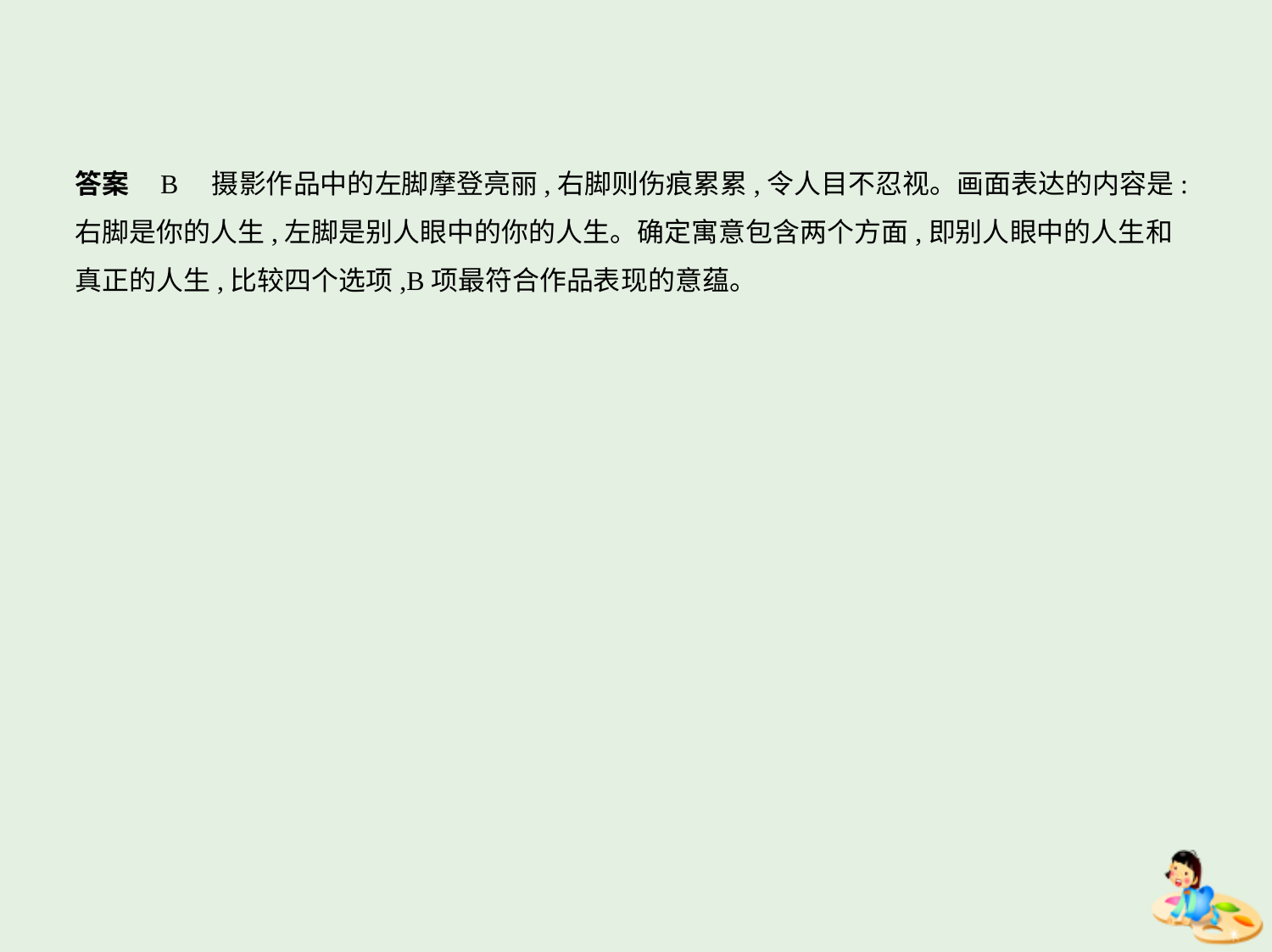

答案    B　摄影作品中的左脚摩登亮丽,右脚则伤痕累累,令人目不忍视。画面表达的内容是:
右脚是你的人生,左脚是别人眼中的你的人生。确定寓意包含两个方面,即别人眼中的人生和
真正的人生,比较四个选项,B项最符合作品表现的意蕴。